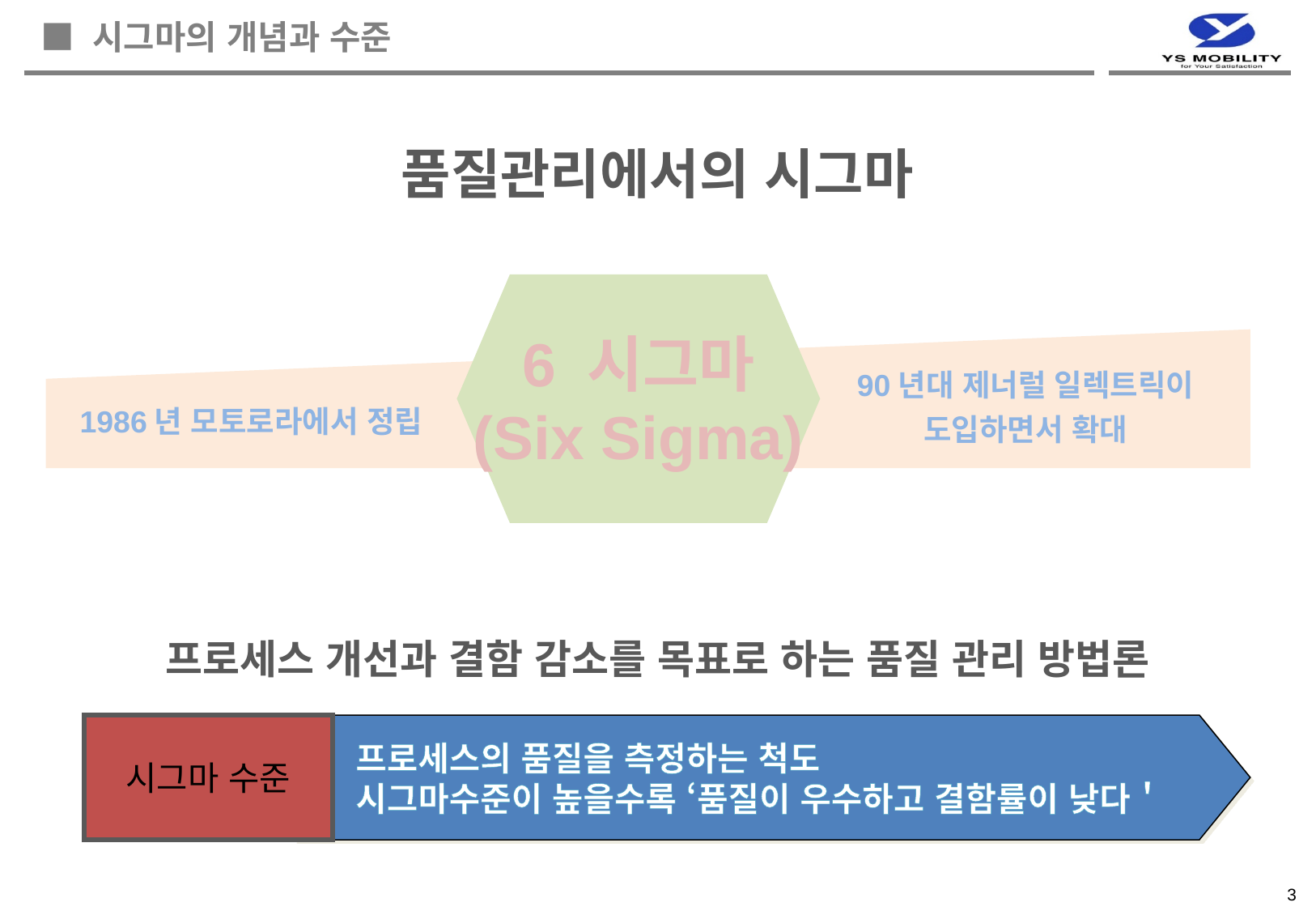

■ 시그마의 개념과 수준
품질관리에서의 시그마
6 시그마
(Six Sigma)
90년대 제너럴 일렉트릭이
도입하면서 확대
1986년 모토로라에서 정립
프로세스 개선과 결함 감소를 목표로 하는 품질 관리 방법론
시그마 수준
프로세스의 품질을 측정하는 척도
시그마수준이 높을수록 ‘품질이 우수하고 결함률이 낮다＇